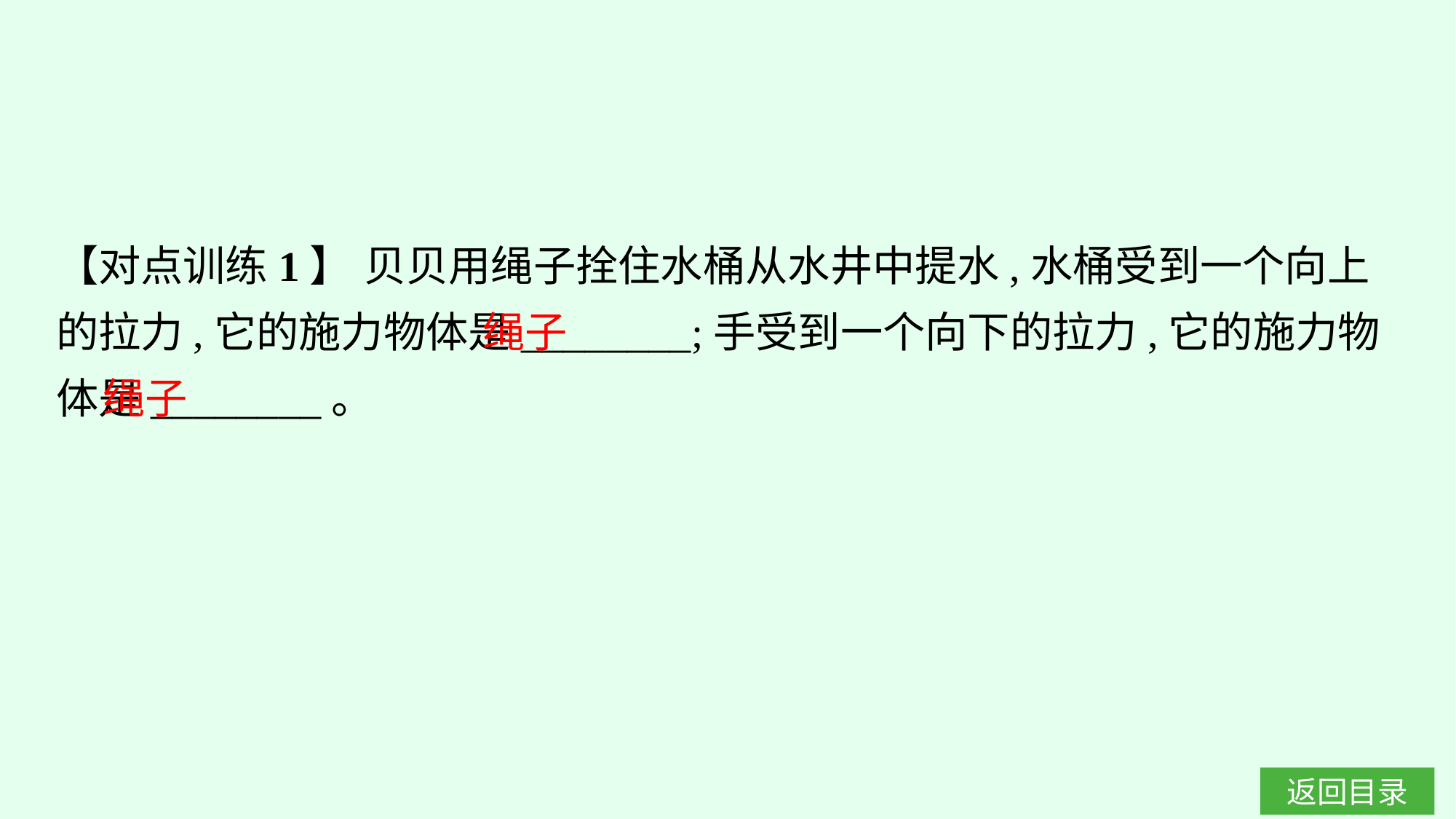

【对点训练1】 贝贝用绳子拴住水桶从水井中提水,水桶受到一个向上的拉力,它的施力物体是________;手受到一个向下的拉力,它的施力物体是________。
绳子
绳子